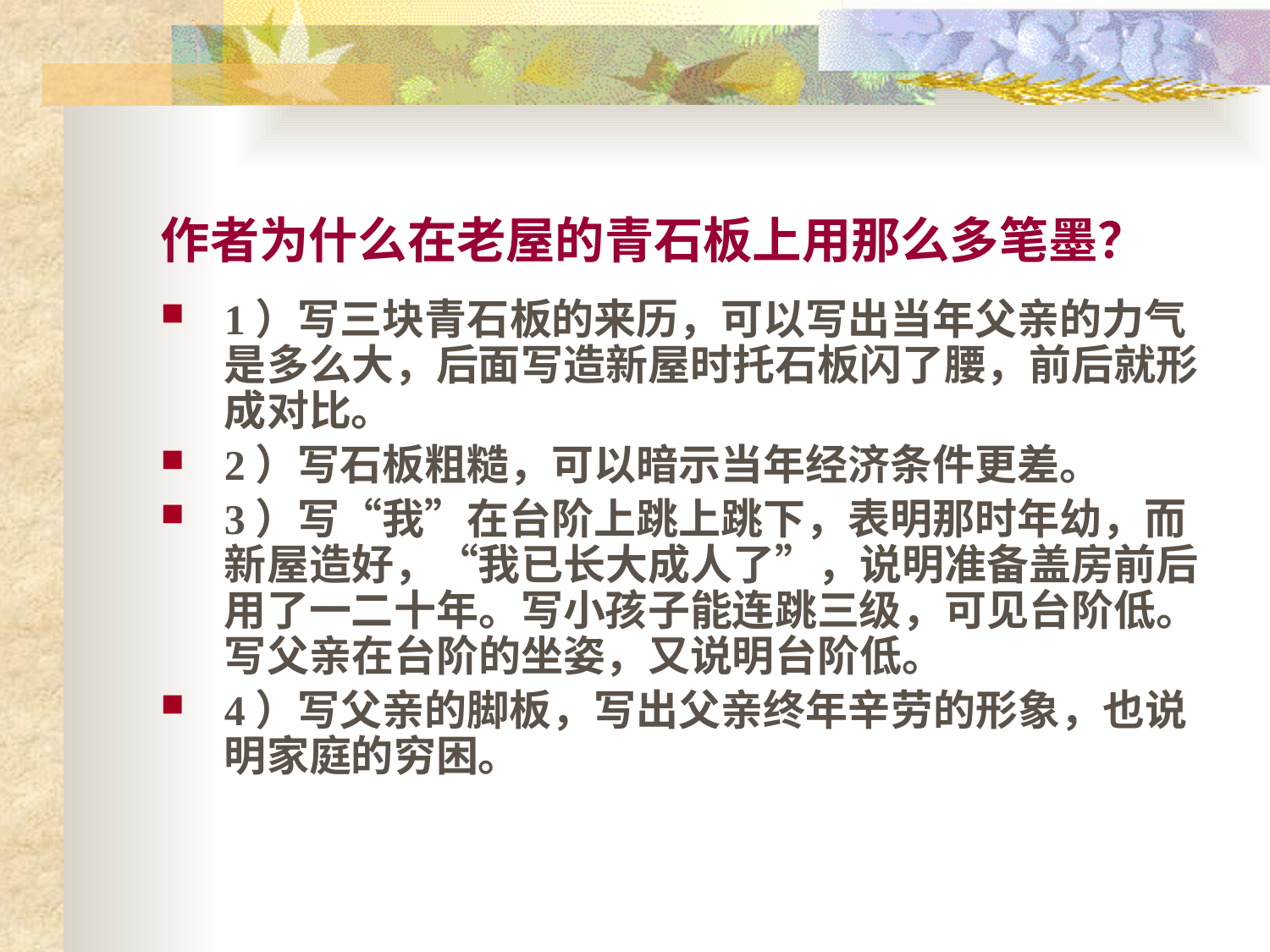

# 作者为什么在老屋的青石板上用那么多笔墨？
1）写三块青石板的来历，可以写出当年父亲的力气是多么大，后面写造新屋时托石板闪了腰，前后就形成对比。
2）写石板粗糙，可以暗示当年经济条件更差。
3）写“我”在台阶上跳上跳下，表明那时年幼，而新屋造好，“我已长大成人了”，说明准备盖房前后用了一二十年。写小孩子能连跳三级，可见台阶低。写父亲在台阶的坐姿，又说明台阶低。
4）写父亲的脚板，写出父亲终年辛劳的形象，也说明家庭的穷困。